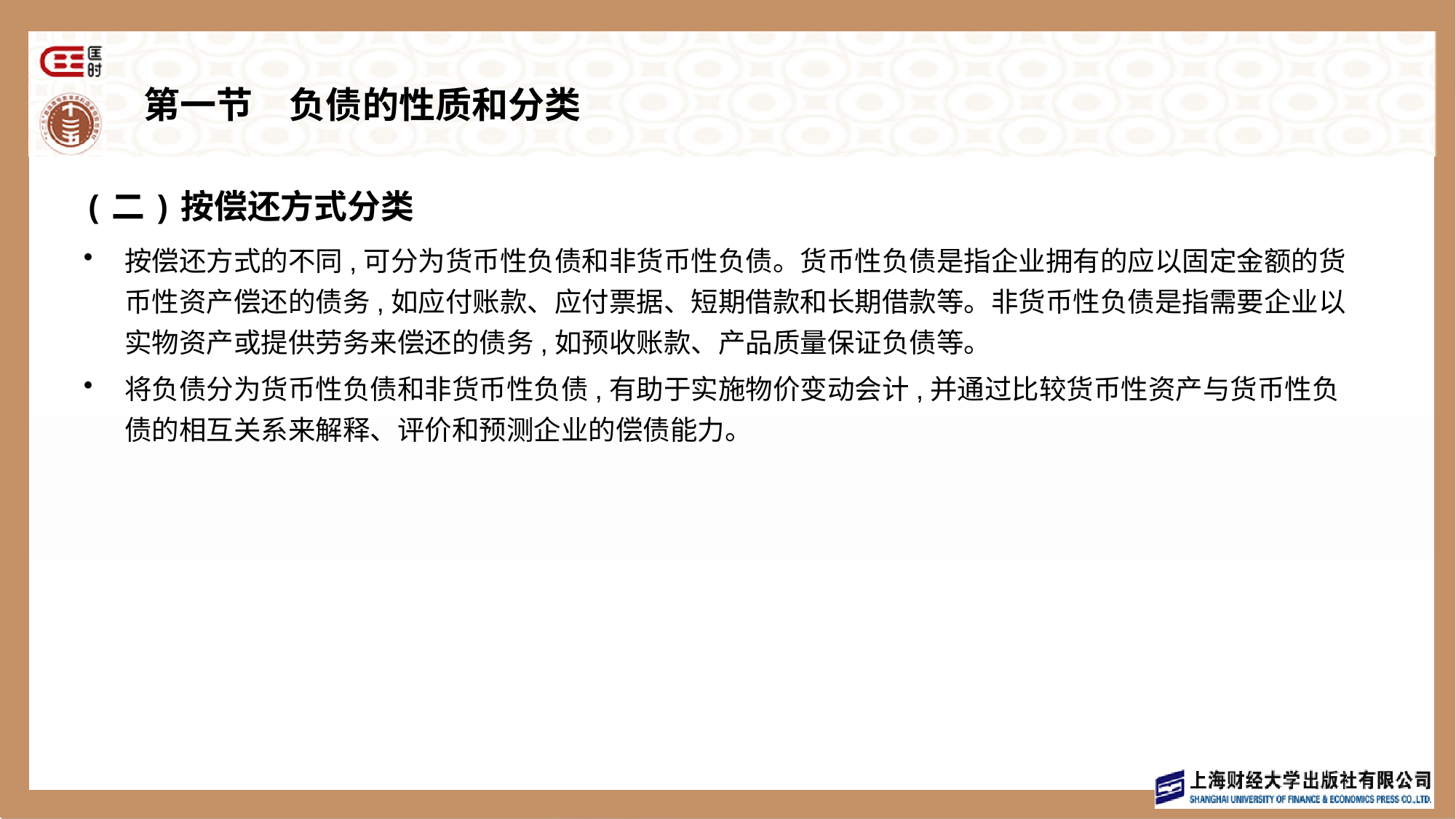

# 第一节　负债的性质和分类
(二)按偿还方式分类
按偿还方式的不同,可分为货币性负债和非货币性负债。货币性负债是指企业拥有的应以固定金额的货币性资产偿还的债务,如应付账款、应付票据、短期借款和长期借款等。非货币性负债是指需要企业以实物资产或提供劳务来偿还的债务,如预收账款、产品质量保证负债等。
将负债分为货币性负债和非货币性负债,有助于实施物价变动会计,并通过比较货币性资产与货币性负债的相互关系来解释、评价和预测企业的偿债能力。